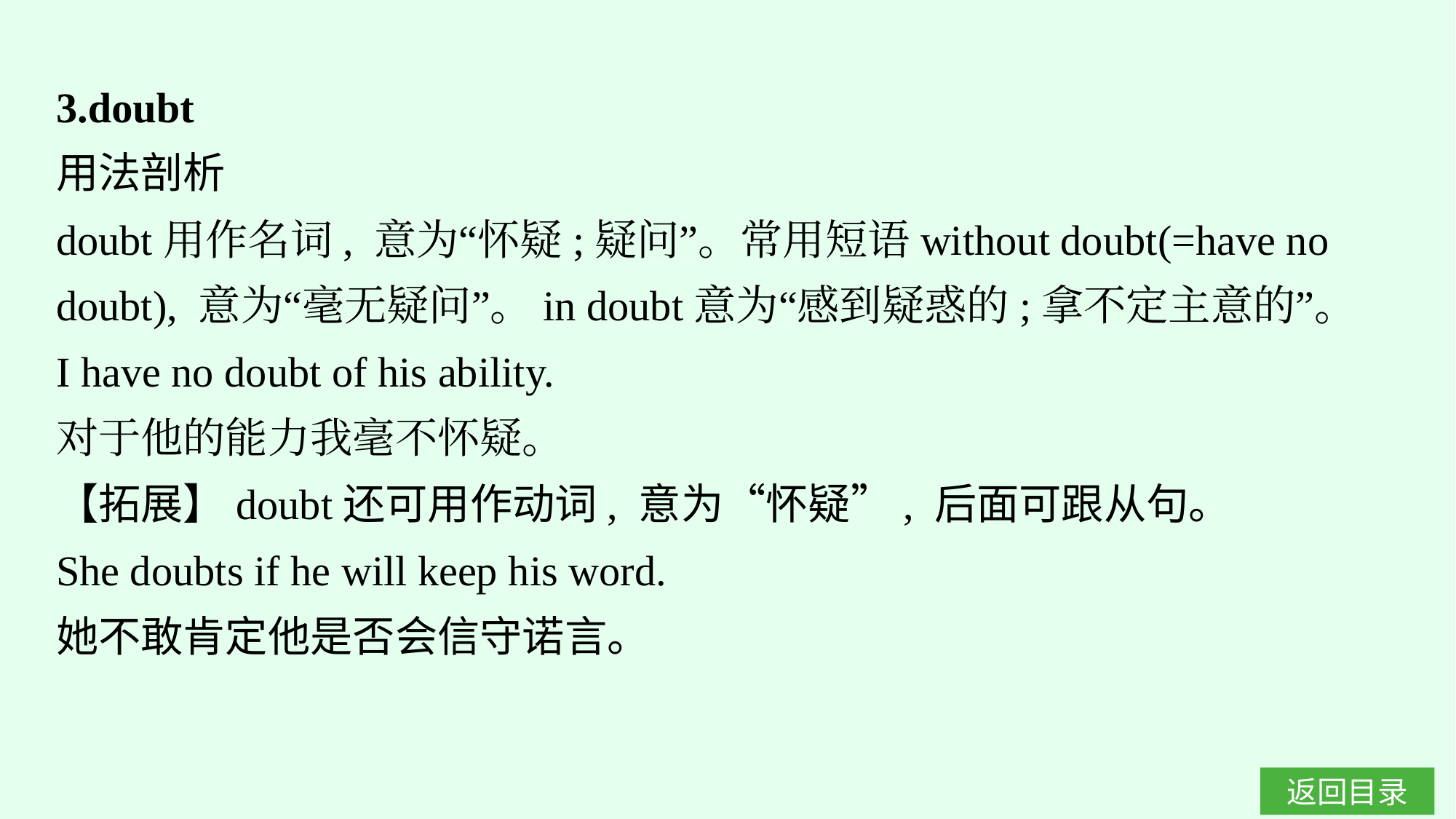

3.doubt
用法剖析
doubt用作名词, 意为“怀疑;疑问”。常用短语without doubt(=have no doubt), 意为“毫无疑问”。in doubt意为“感到疑惑的;拿不定主意的”。
I have no doubt of his ability.
对于他的能力我毫不怀疑。
【拓展】doubt还可用作动词, 意为“怀疑”, 后面可跟从句。
She doubts if he will keep his word.
她不敢肯定他是否会信守诺言。